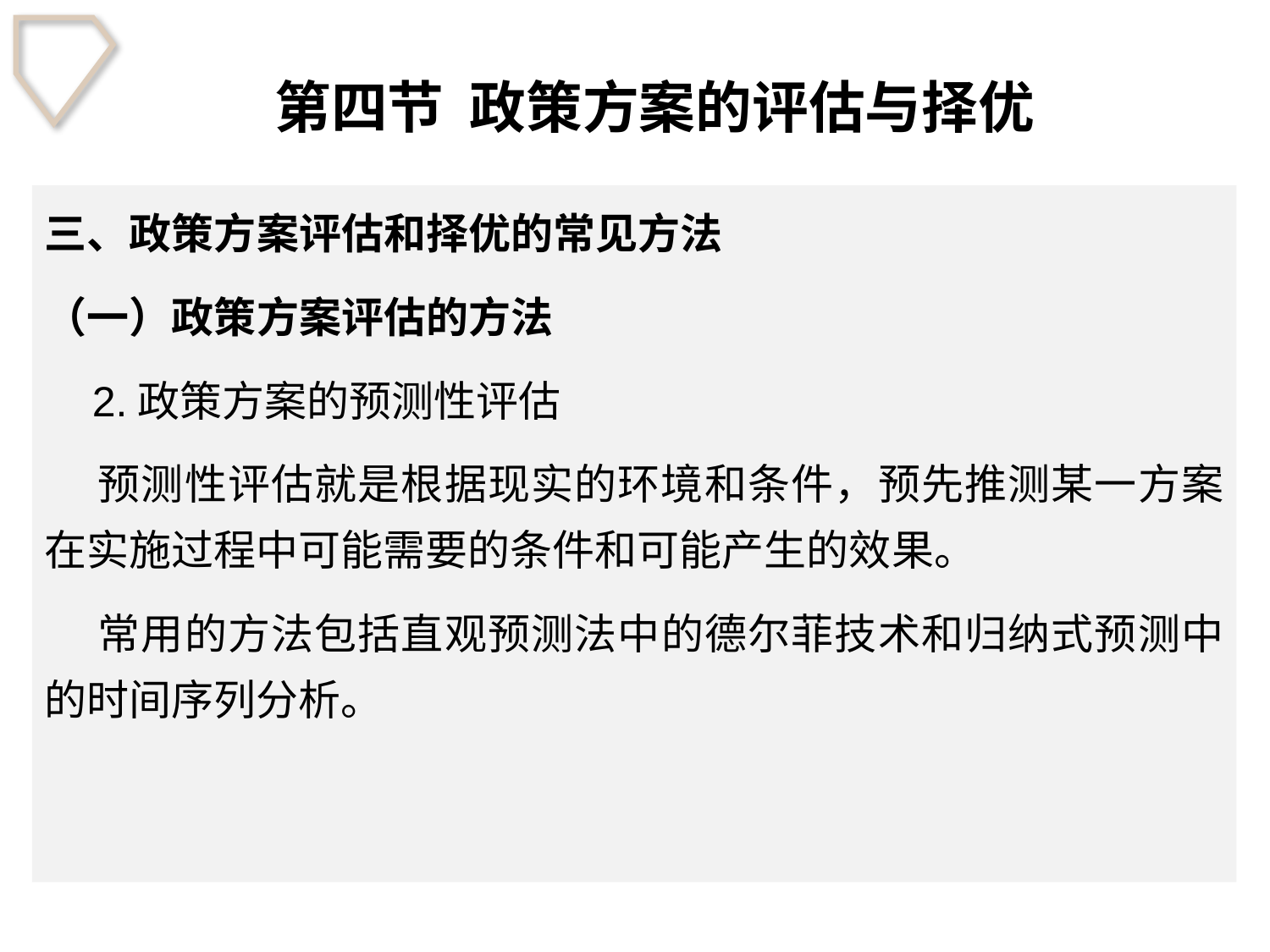

# 第四节  政策方案的评估与择优
三、政策方案评估和择优的常见方法
（一）政策方案评估的方法
    2.政策方案的预测性评估
    预测性评估就是根据现实的环境和条件，预先推测某一方案在实施过程中可能需要的条件和可能产生的效果。
    常用的方法包括直观预测法中的德尔菲技术和归纳式预测中的时间序列分析。